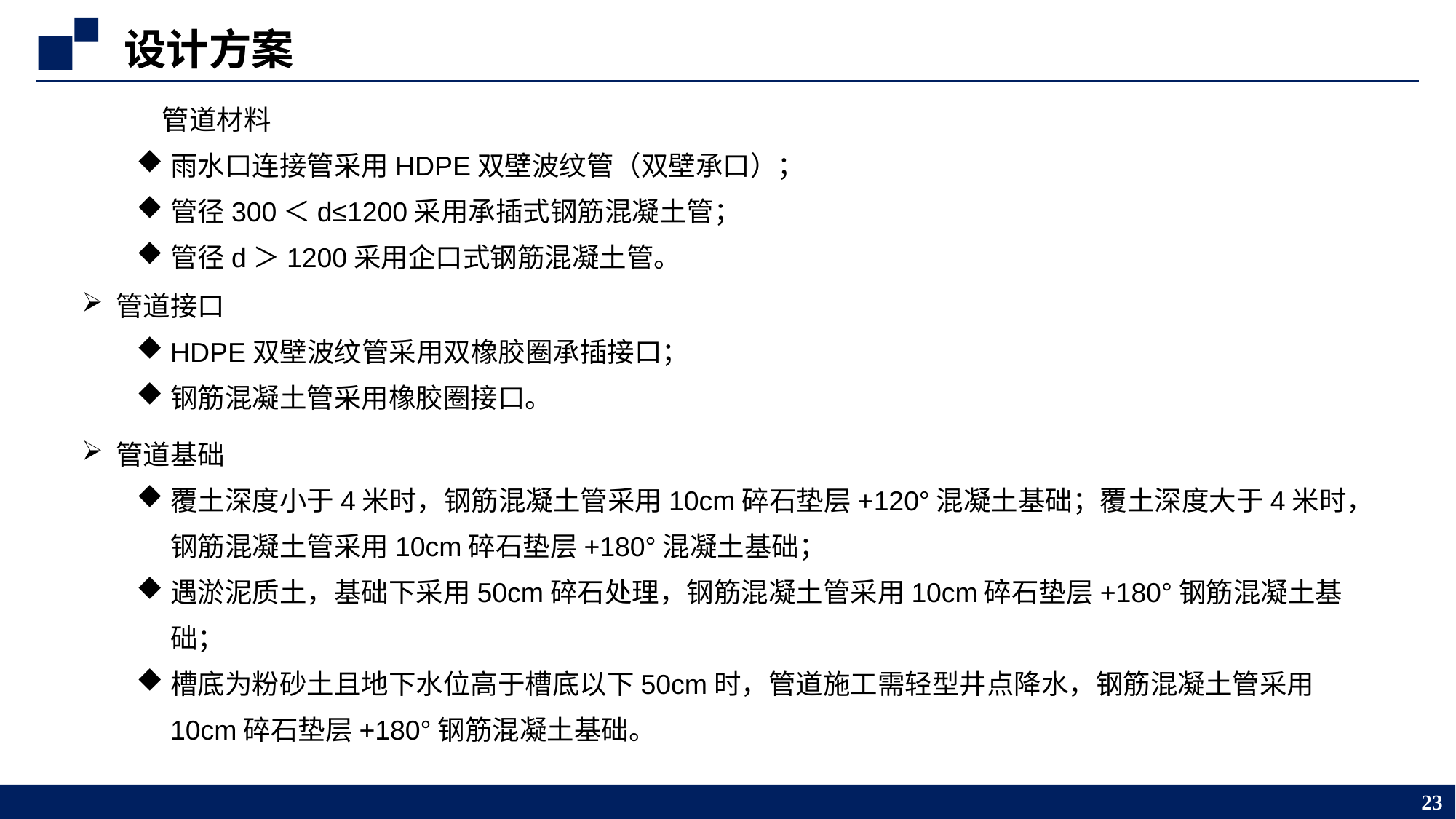

设计方案
   管道材料
雨水口连接管采用HDPE双壁波纹管（双壁承口）；
管径300＜d≤1200采用承插式钢筋混凝土管；
管径d＞1200采用企口式钢筋混凝土管。
管道接口
HDPE双壁波纹管采用双橡胶圈承插接口；
钢筋混凝土管采用橡胶圈接口。

管道基础
覆土深度小于4米时，钢筋混凝土管采用10cm碎石垫层+120°混凝土基础；覆土深度大于4米时，钢筋混凝土管采用10cm碎石垫层+180°混凝土基础；
遇淤泥质土，基础下采用50cm碎石处理，钢筋混凝土管采用10cm碎石垫层+180°钢筋混凝土基础；
槽底为粉砂土且地下水位高于槽底以下50cm时，管道施工需轻型井点降水，钢筋混凝土管采用10cm碎石垫层+180°钢筋混凝土基础。